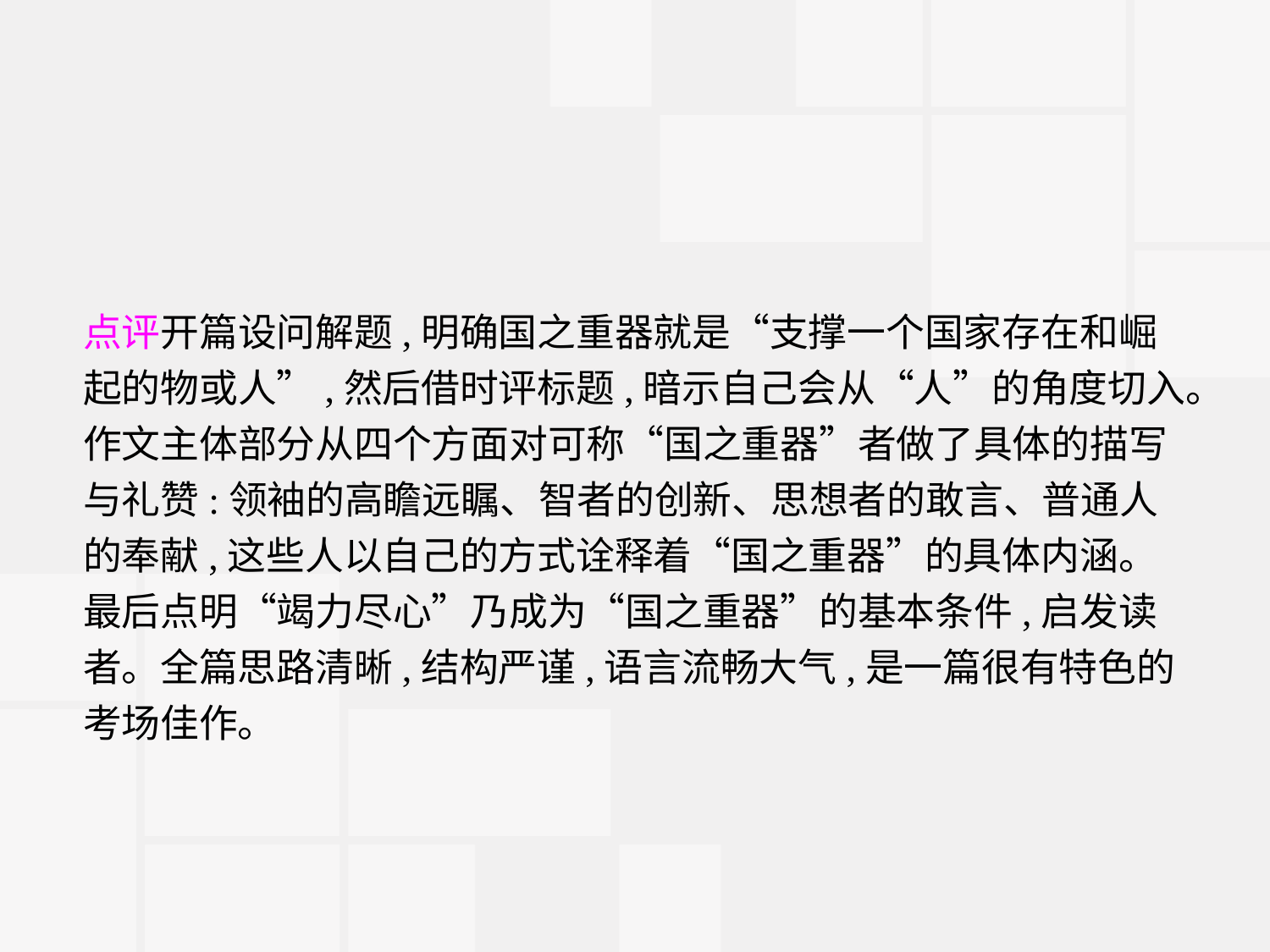

点评开篇设问解题,明确国之重器就是“支撑一个国家存在和崛起的物或人”,然后借时评标题,暗示自己会从“人”的角度切入。作文主体部分从四个方面对可称“国之重器”者做了具体的描写与礼赞:领袖的高瞻远瞩、智者的创新、思想者的敢言、普通人的奉献,这些人以自己的方式诠释着“国之重器”的具体内涵。最后点明“竭力尽心”乃成为“国之重器”的基本条件,启发读者。全篇思路清晰,结构严谨,语言流畅大气,是一篇很有特色的考场佳作。